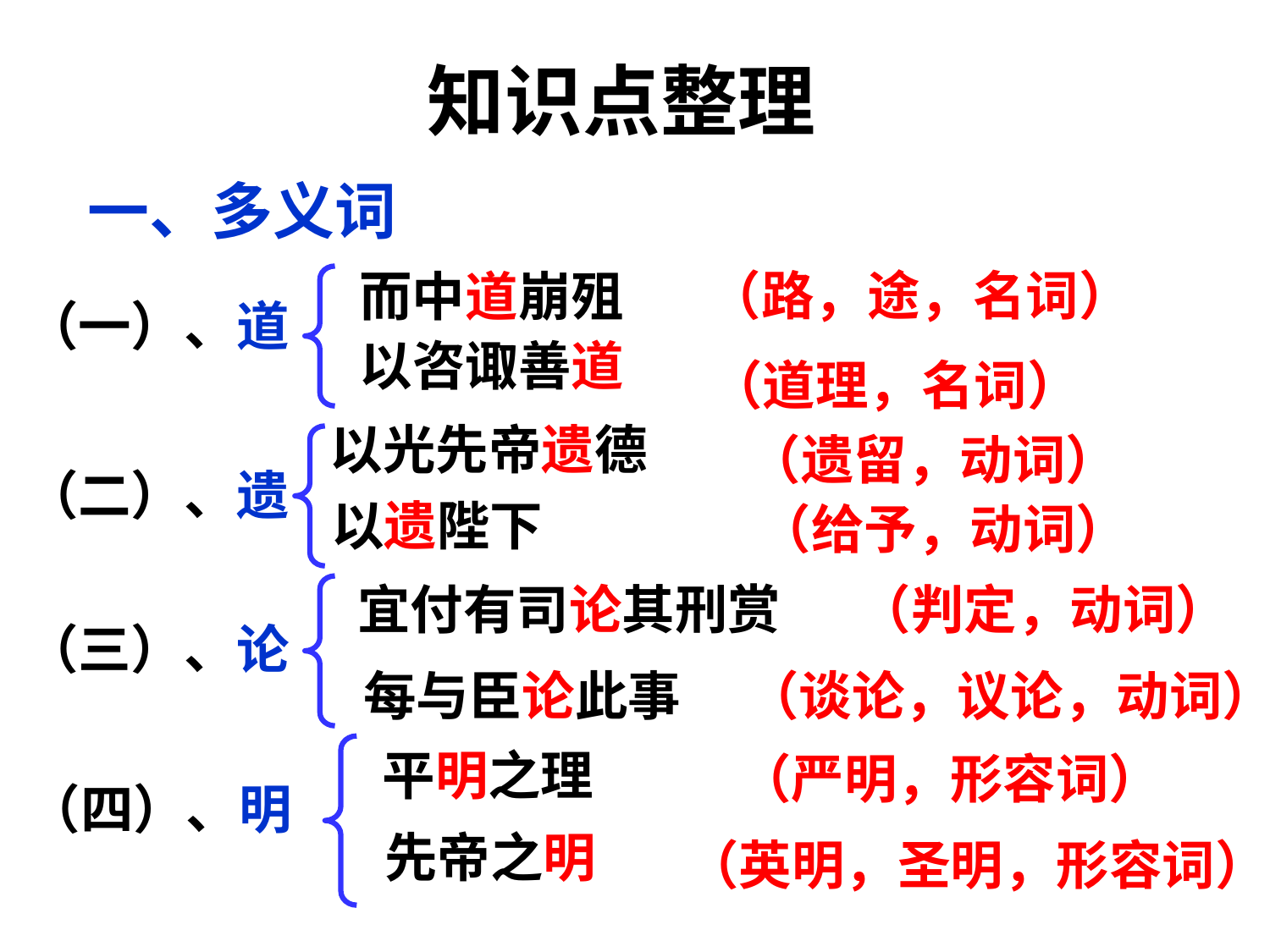

知识点整理
一、多义词
（路，途，名词）
而中道崩殂

（一）、道
以咨诹善道
（道理，名词）
以光先帝遗德
（遗留，动词）

（二）、遗
以遗陛下
（给予，动词）
 宜付有司论其刑赏
（判定，动词）

（三）、论
 每与臣论此事
（谈论，议论，动词）
  平明之理

（严明，形容词）
（四）、明
  先帝之明
（英明，圣明，形容词）